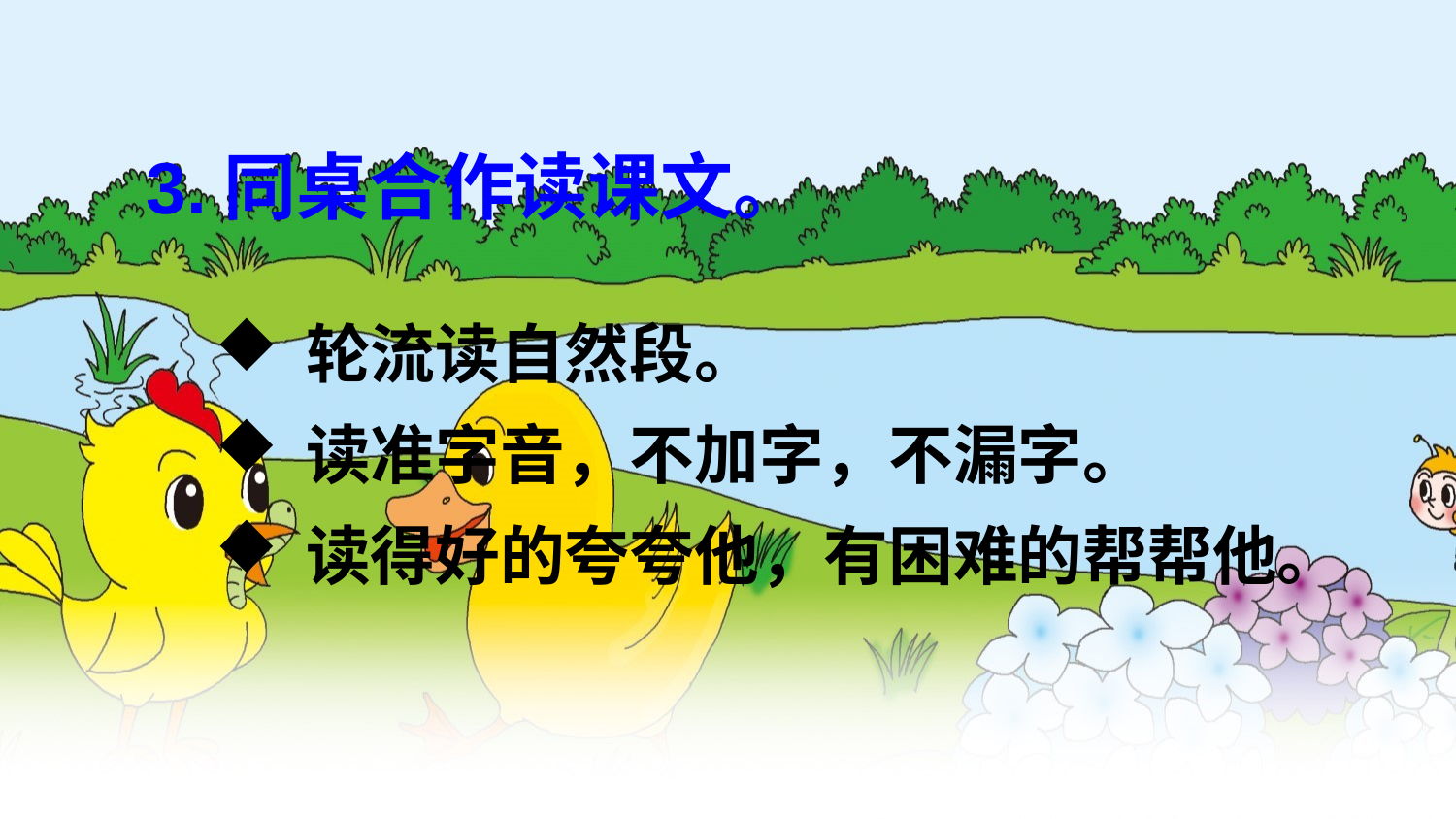

3.同桌合作读课文。
轮流读自然段。
读准字音，不加字，不漏字。
读得好的夸夸他，有困难的帮帮他。